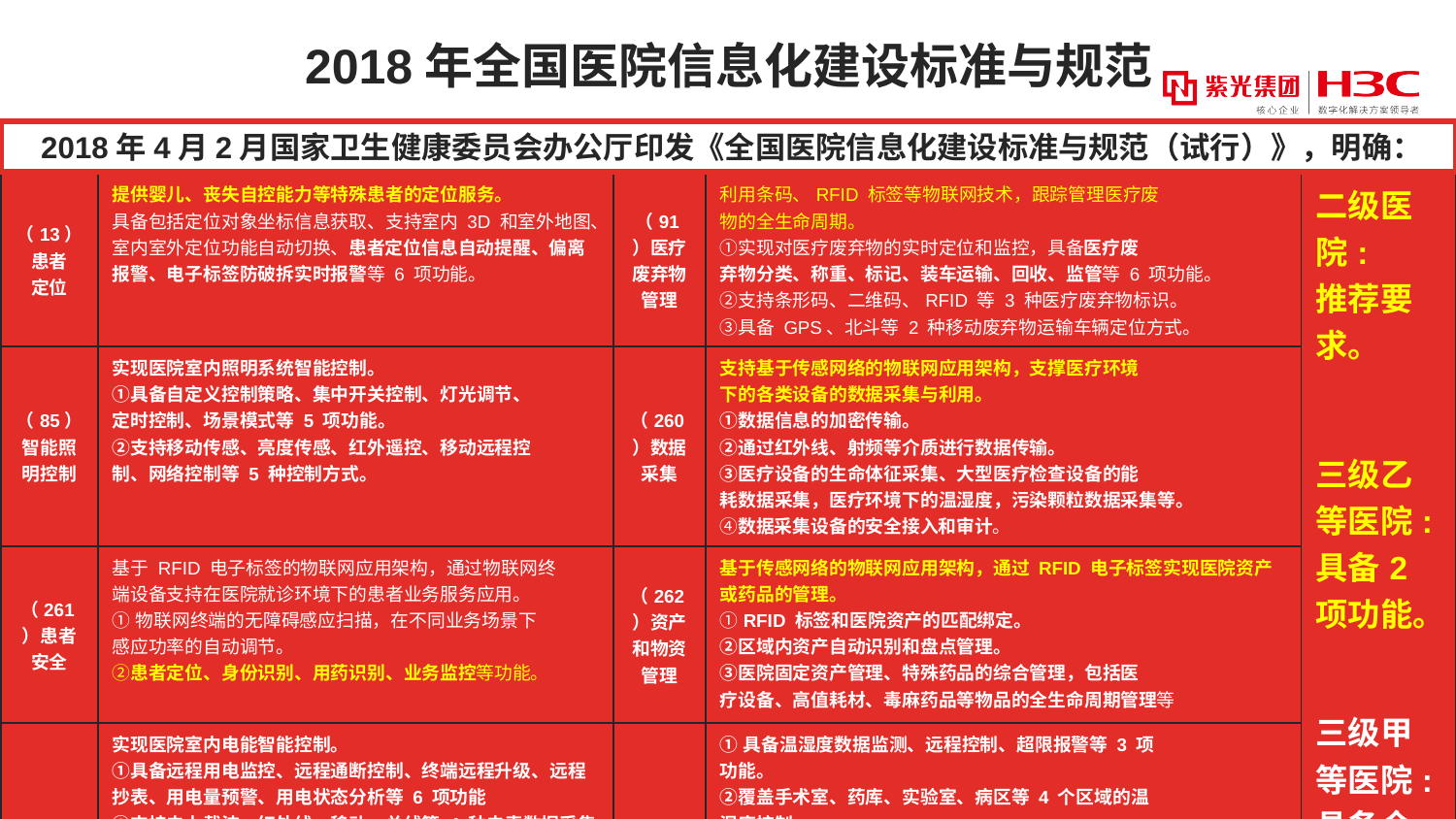

# 2018年全国医院信息化建设标准与规范
   2018年4月2月国家卫生健康委员会办公厅印发《全国医院信息化建设标准与规范（试行）》，明确：
| （13）患者 定位 | 提供婴儿、丧失自控能力等特殊患者的定位服务。 具备包括定位对象坐标信息获取、支持室内 3D 和室外地图、室内室外定位功能自动切换、患者定位信息自动提醒、偏离报警、电子标签防破拆实时报警等 6 项功能。 | （91）医疗废弃物管理 | 利用条码、RFID 标签等物联网技术，跟踪管理医疗废 物的全生命周期。 ①实现对医疗废弃物的实时定位和监控，具备医疗废 弃物分类、称重、标记、装车运输、回收、监管等 6 项功能。 ②支持条形码、二维码、RFID 等 3 种医疗废弃物标识。 ③具备 GPS、北斗等 2 种移动废弃物运输车辆定位方式。 | 二级医院: 推荐要求。 三级乙等医院: 具备2项功能。 三级甲等医院: 具备全部功能。 |
| --- | --- | --- | --- | --- |
| （85）智能照明控制 | 实现医院室内照明系统智能控制。 ①具备自定义控制策略、集中开关控制、灯光调节、 定时控制、场景模式等 5 项功能。 ②支持移动传感、亮度传感、红外遥控、移动远程控 制、网络控制等 5 种控制方式。 | （260）数据 采集 | 支持基于传感网络的物联网应用架构，支撑医疗环境 下的各类设备的数据采集与利用。 ①数据信息的加密传输。 ②通过红外线、射频等介质进行数据传输。 ③医疗设备的生命体征采集、大型医疗检查设备的能 耗数据采集，医疗环境下的温湿度，污染颗粒数据采集等。 ④数据采集设备的安全接入和审计。 |  |
| （261）患者 安全 | 基于 RFID 电子标签的物联网应用架构，通过物联网终 端设备支持在医院就诊环境下的患者业务服务应用。 ①物联网终端的无障碍感应扫描，在不同业务场景下 感应功率的自动调节。 ②患者定位、身份识别、用药识别、业务监控等功能。 | （262）资产和物资管理 | 基于传感网络的物联网应用架构，通过 RFID 电子标签实现医院资产或药品的管理。 ①RFID 标签和医院资产的匹配绑定。 ②区域内资产自动识别和盘点管理。 ③医院固定资产管理、特殊药品的综合管理，包括医 疗设备、高值耗材、毒麻药品等物品的全生命周期管理等 |  |
| （88）智能电能控制 | 实现医院室内电能智能控制。 ①具备远程用电监控、远程通断控制、终端远程升级、远程抄表、用电量预警、用电状态分析等 6 项功能 ②支持电力载波、红外线、移动、总线等 4 种电表数据采集方式。 ③支持现场消息提醒、声光报警、短信报警等 3 种报警方式。 | （86）环境温湿度控制 | ①具备温湿度数据监测、远程控制、超限报警等 3 项 功能。 ②覆盖手术室、药库、实验室、病区等 4 个区域的温 湿度控制。 ③支持现场消息提醒、声光报警、短信报警等 3 种报警方式。 |  |